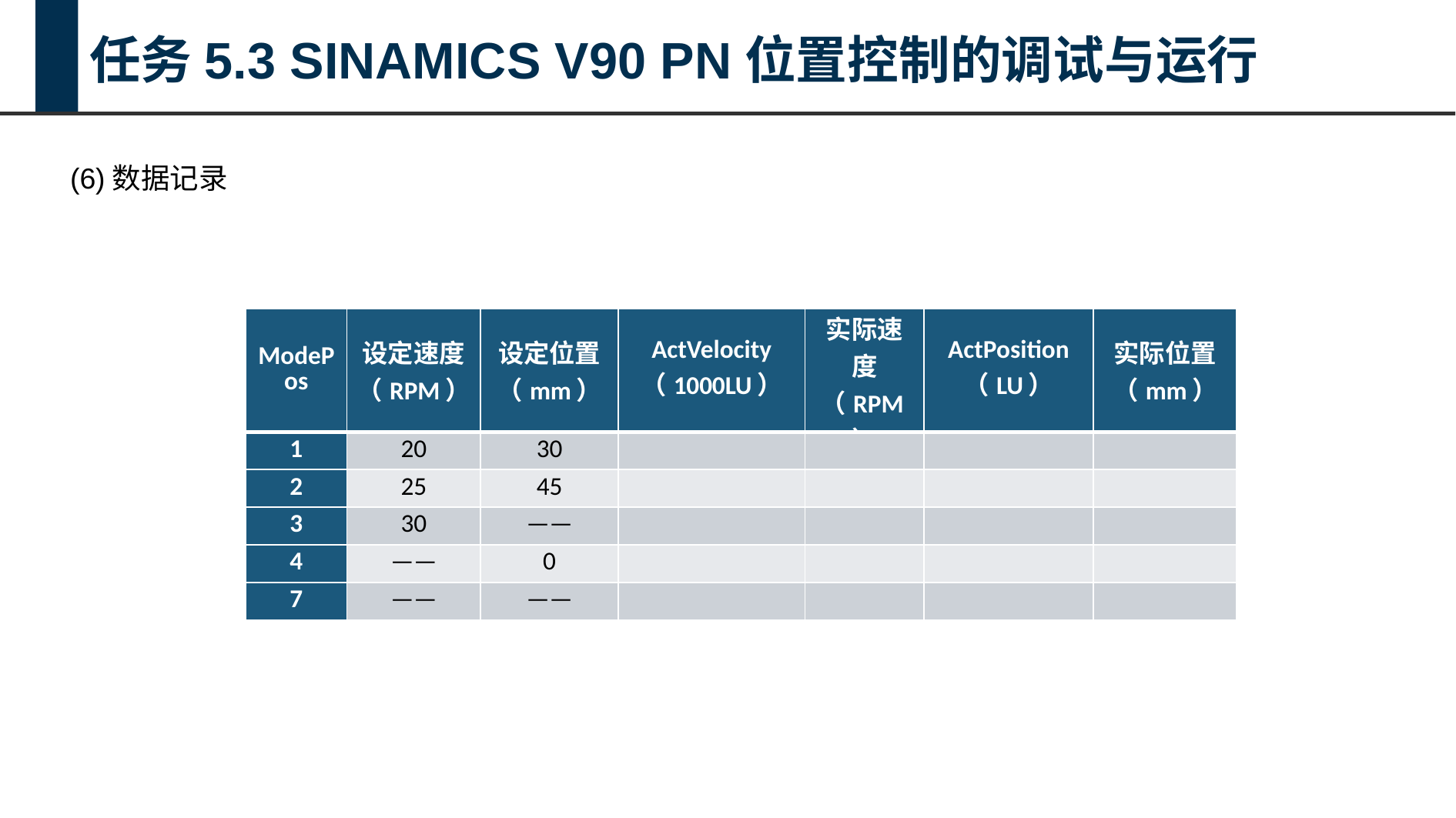

任务5.3 SINAMICS V90 PN位置控制的调试与运行
(6)数据记录
| ModePos | 设定速度 （RPM） | 设定位置 （mm） | ActVelocity （1000LU） | 实际速度 （RPM） | ActPosition （LU） | 实际位置 （mm） |
| --- | --- | --- | --- | --- | --- | --- |
| 1 | 20 | 30 |  |  |  |  |
| 2 | 25 | 45 |  |  |  |  |
| 3 | 30 | —— |  |  |  |  |
| 4 | —— | 0 |  |  |  |  |
| 7 | —— | —— |  |  |  |  |